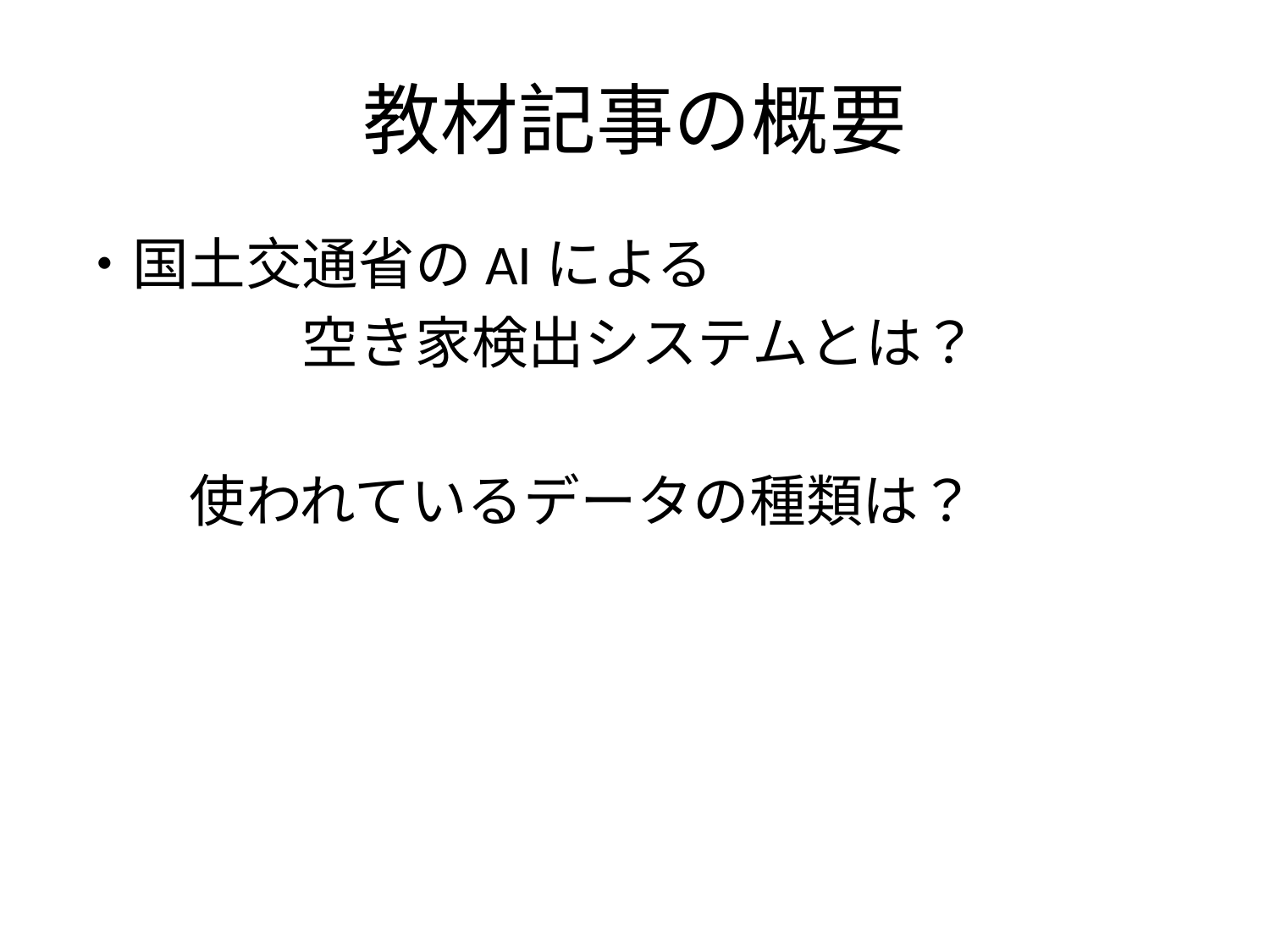

# 教材記事の概要
・国土交通省のAIによる
　　　　空き家検出システムとは？

　　使われているデータの種類は？